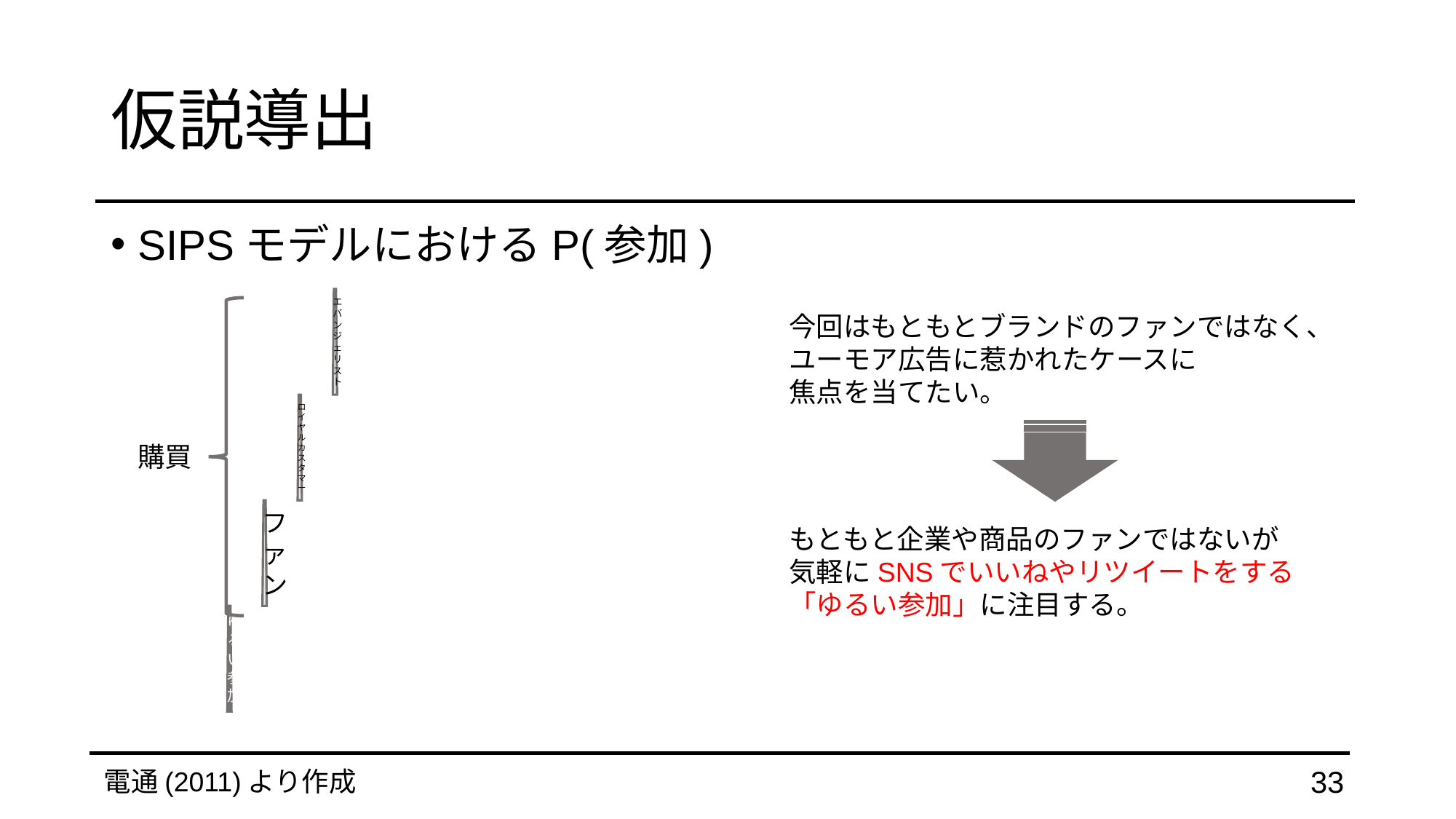

# 仮説導出
SIPSモデルにおけるP(参加)

エバンジェリスト
ゆるい参加
ロイヤル
カスタマー
ファン
今回はもともとブランドのファンではなく、
ユーモア広告に惹かれたケースに
焦点を当てたい。

購買
もともと企業や商品のファンではないが
気軽にSNSでいいねやリツイートをする
「ゆるい参加」に注目する。
電通(2011)より作成
33